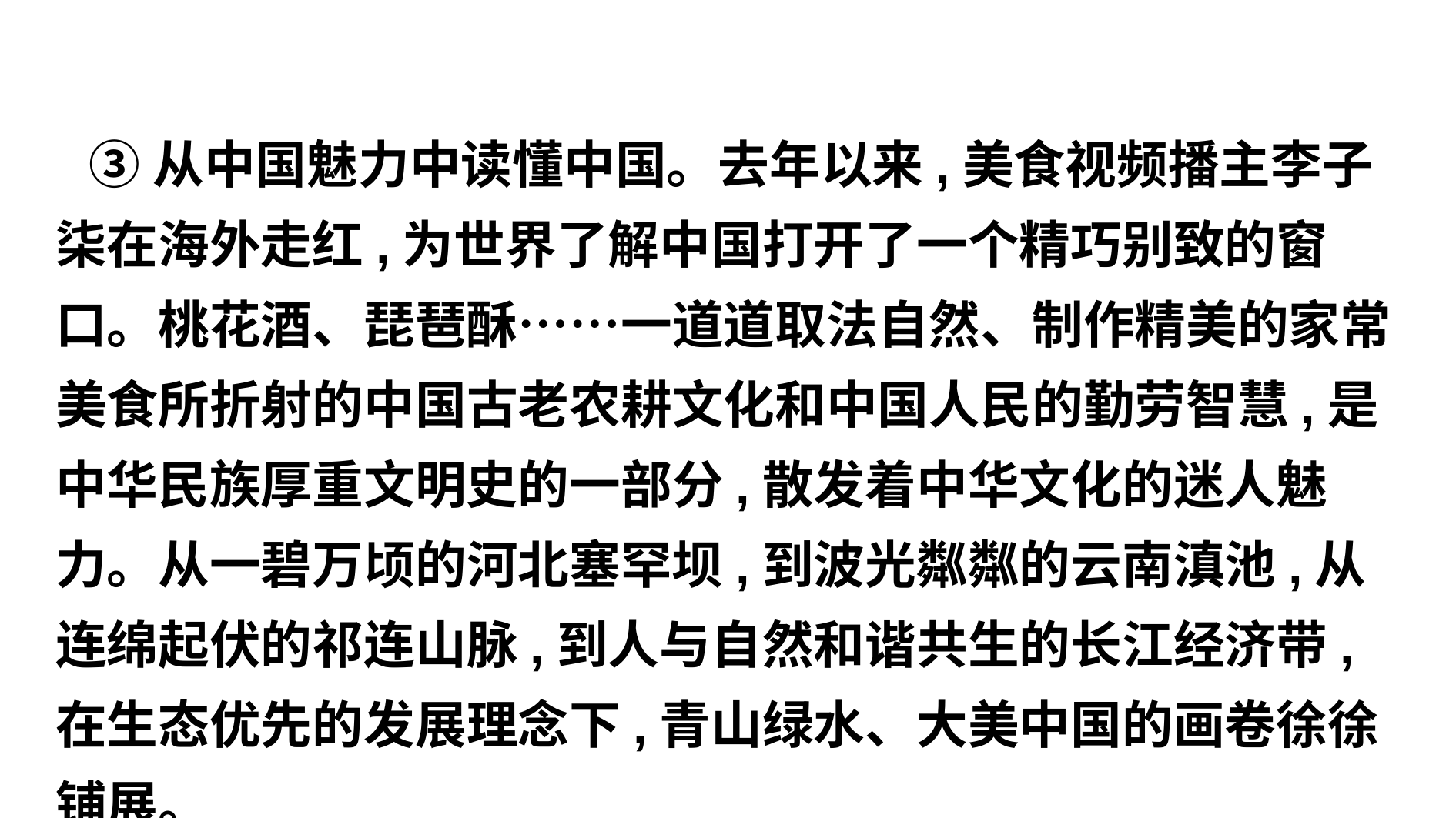

③从中国魅力中读懂中国。去年以来,美食视频播主李子柒在海外走红,为世界了解中国打开了一个精巧别致的窗口。桃花酒、琵琶酥……一道道取法自然、制作精美的家常美食所折射的中国古老农耕文化和中国人民的勤劳智慧,是中华民族厚重文明史的一部分,散发着中华文化的迷人魅力。从一碧万顷的河北塞罕坝,到波光粼粼的云南滇池,从连绵起伏的祁连山脉,到人与自然和谐共生的长江经济带,在生态优先的发展理念下,青山绿水、大美中国的画卷徐徐铺展。